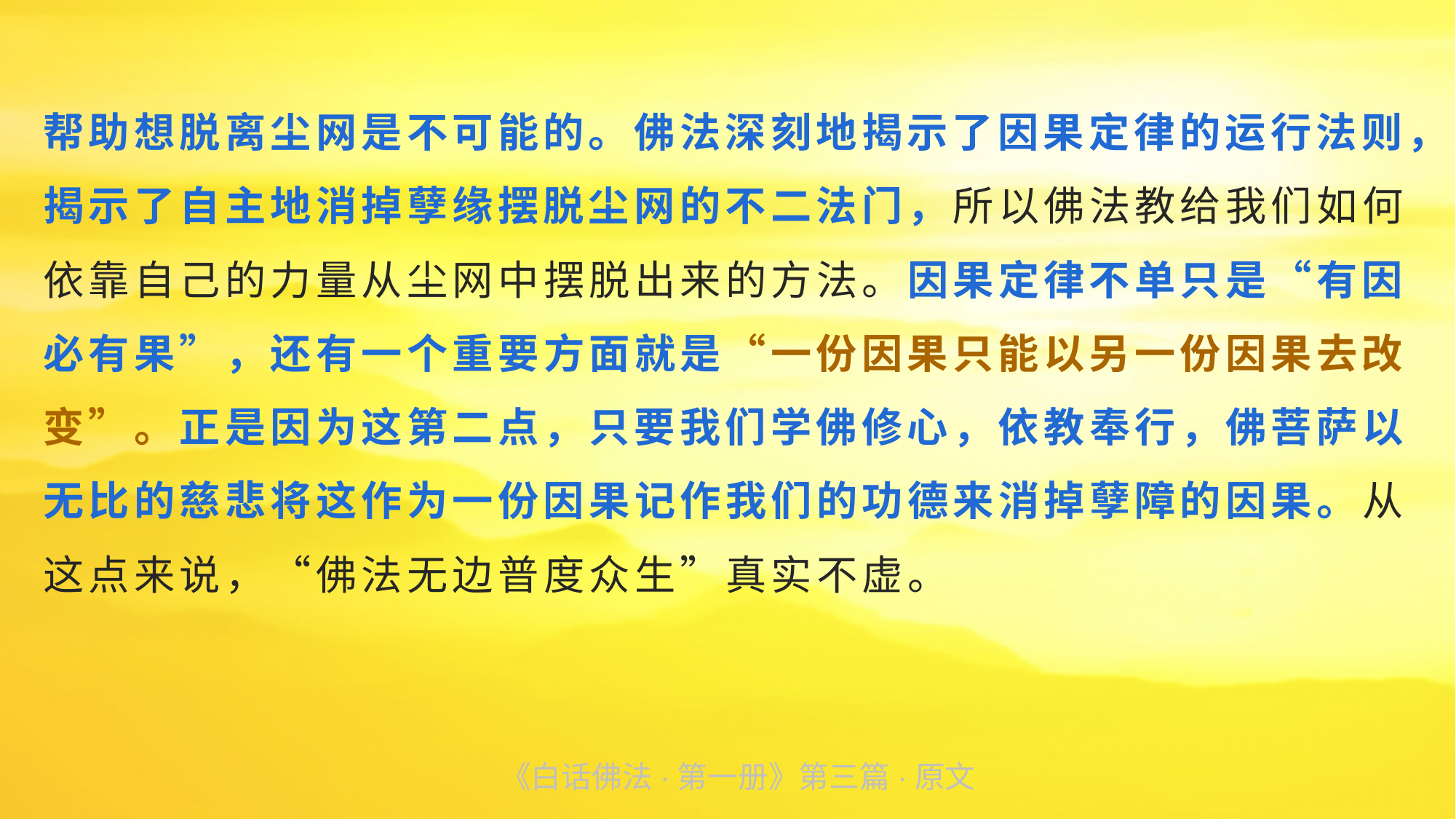

帮助想脱离尘网是不可能的。佛法深刻地揭示了因果定律的运行法则，揭示了自主地消掉孽缘摆脱尘网的不二法门，所以佛法教给我们如何依靠自己的力量从尘网中摆脱出来的方法。因果定律不单只是“有因必有果”，还有一个重要方面就是“一份因果只能以另一份因果去改变”。正是因为这第二点，只要我们学佛修心，依教奉行，佛菩萨以无比的慈悲将这作为一份因果记作我们的功德来消掉孽障的因果。从这点来说，“佛法无边普度众生”真实不虚。
  《白话佛法·第一册》第三篇·原文